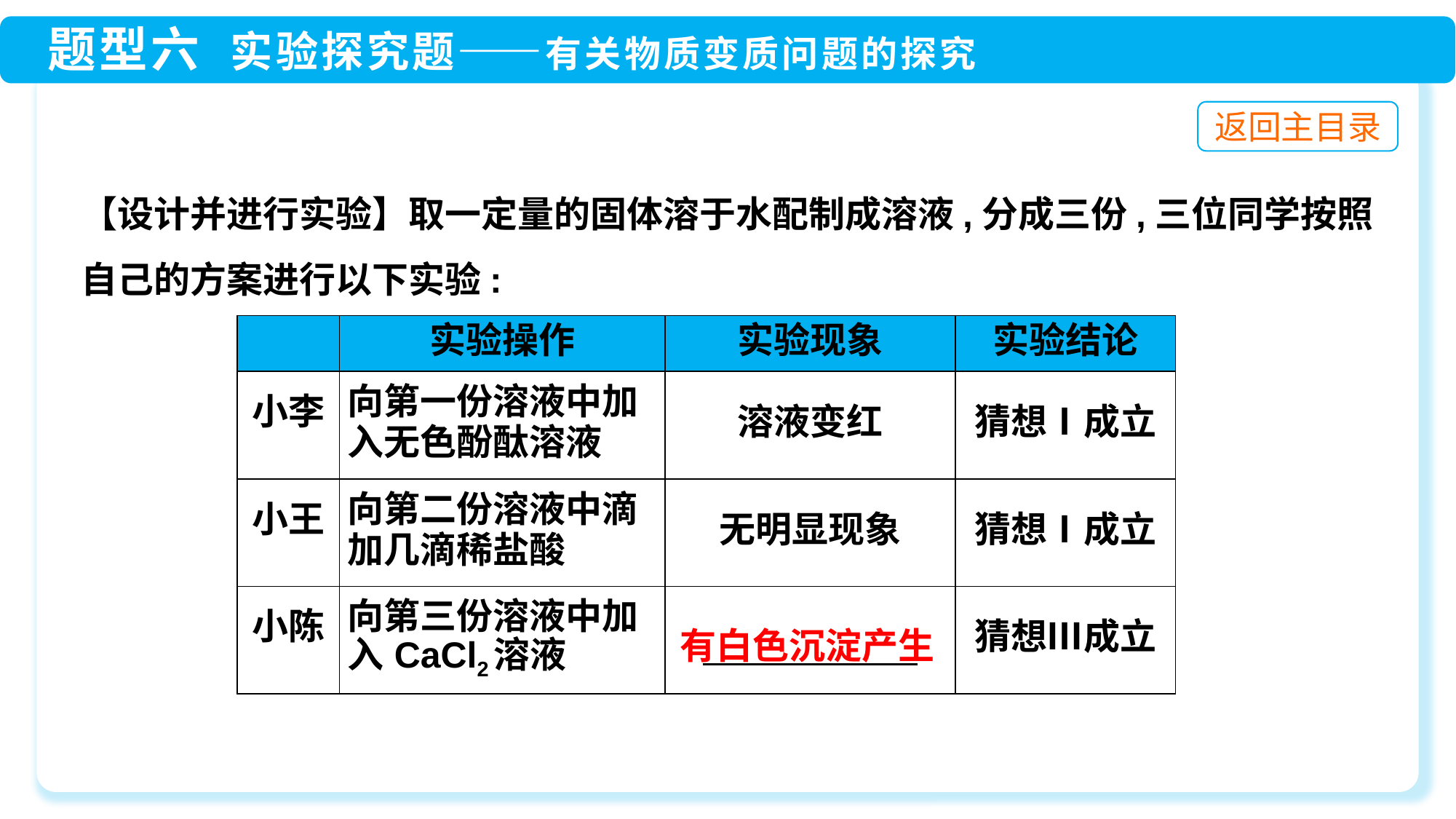

【设计并进行实验】取一定量的固体溶于水配制成溶液,分成三份,三位同学按照自己的方案进行以下实验:
|  | 实验操作 | 实验现象 | 实验结论 |
| --- | --- | --- | --- |
| 小李 | 向第一份溶液中加 入无色酚酞溶液 | 溶液变红 | 猜想Ⅰ成立 |
| 小王 | 向第二份溶液中滴 加几滴稀盐酸 | 无明显现象 | 猜想Ⅰ成立 |
| 小陈 | 向第三份溶液中加 入CaCl2溶液 |  | 猜想Ⅲ成立 |
有白色沉淀产生